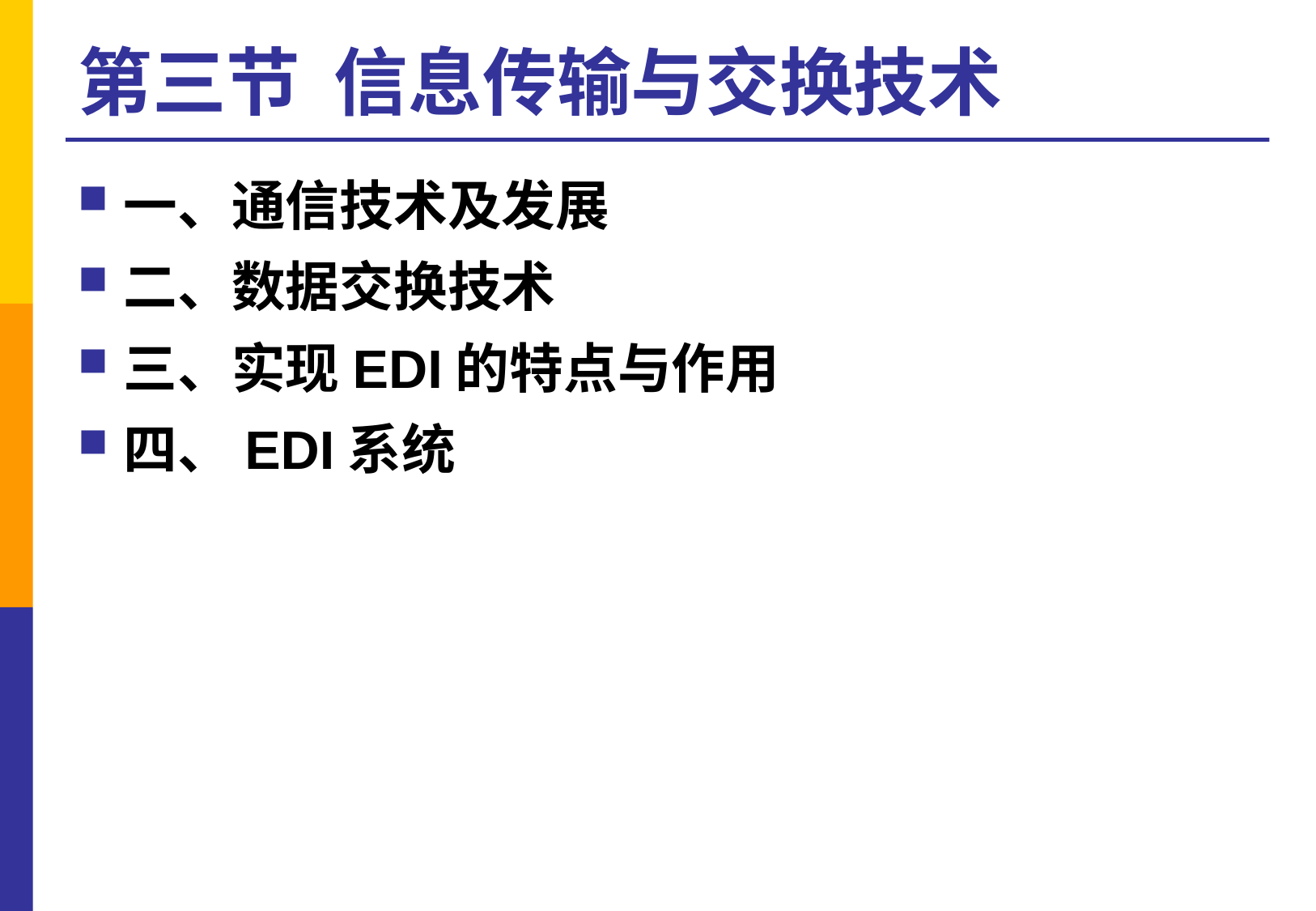

# 第三节  信息传输与交换技术
一、通信技术及发展
二、数据交换技术
三、实现EDI的特点与作用
四、EDI系统